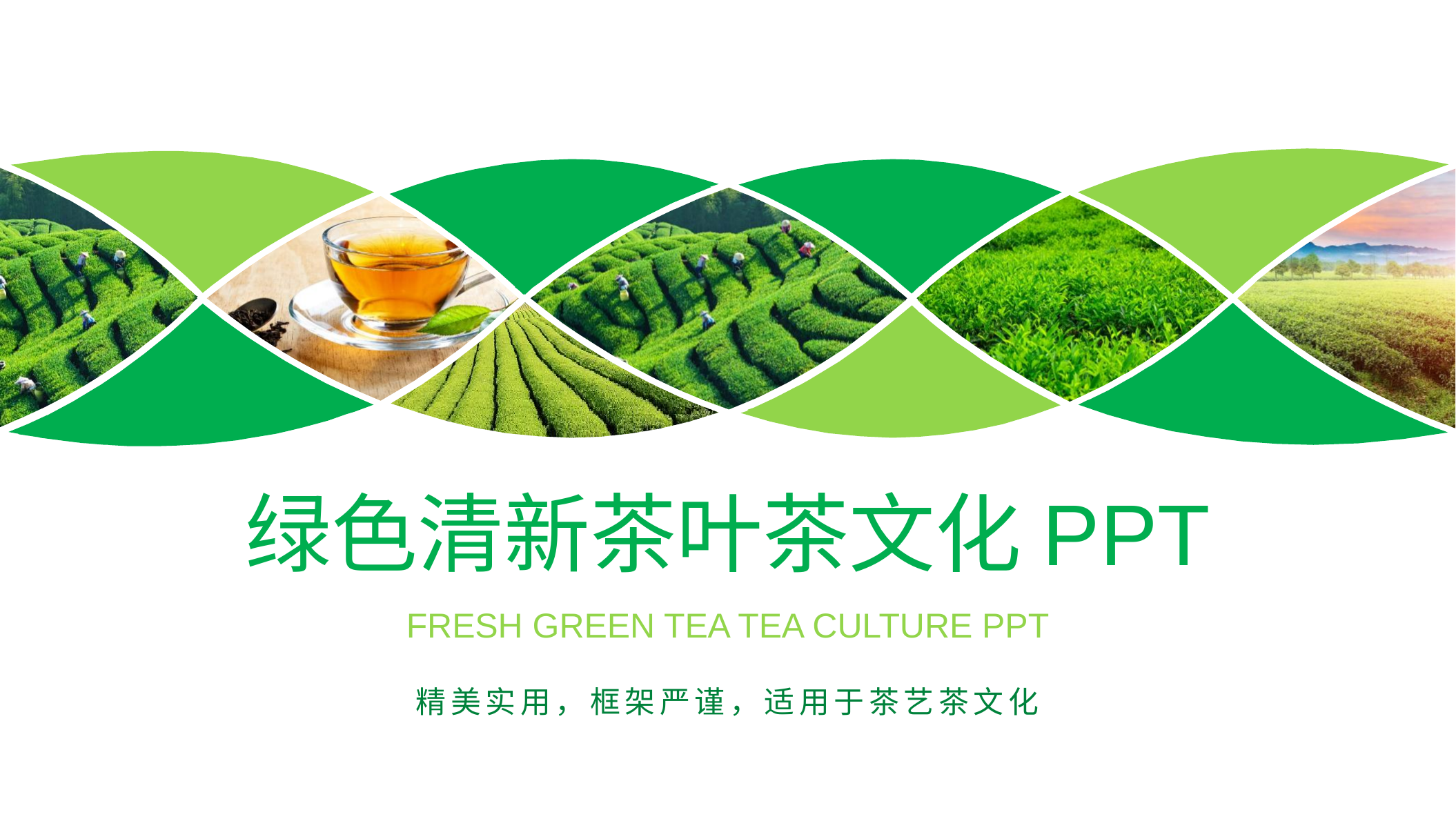

绿色清新茶叶茶文化PPT
Fresh green tea tea culture PPT
精美实用，框架严谨，适用于茶艺茶文化